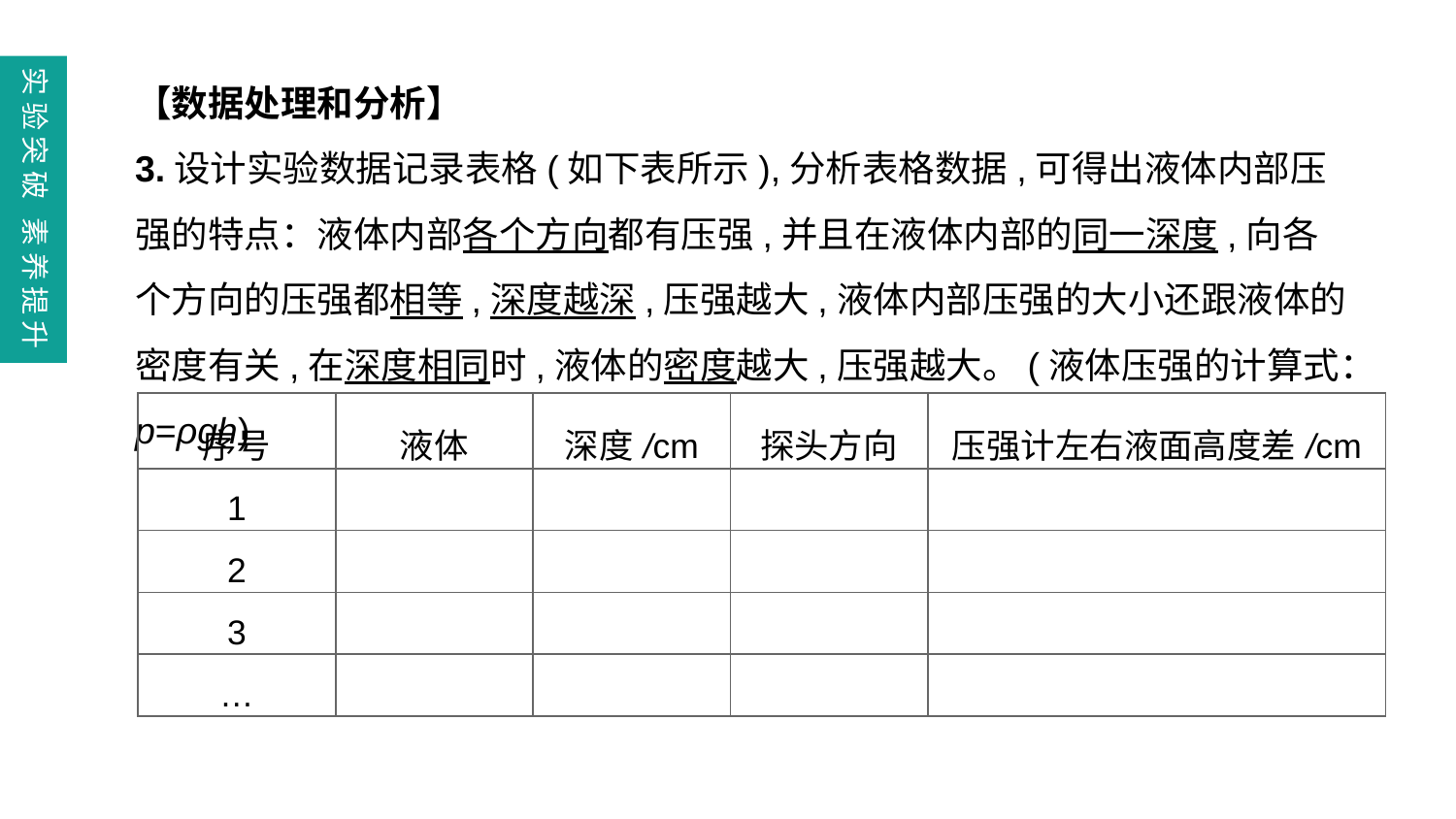

【数据处理和分析】
3.设计实验数据记录表格(如下表所示),分析表格数据,可得出液体内部压强的特点：液体内部各个方向都有压强,并且在液体内部的同一深度,向各个方向的压强都相等,深度越深,压强越大,液体内部压强的大小还跟液体的密度有关,在深度相同时,液体的密度越大,压强越大。(液体压强的计算式：p=ρgh)

实验突破 素养提升
| 序号 | 液体 | 深度/cm | 探头方向 | 压强计左右液面高度差/cm |
| --- | --- | --- | --- | --- |
| 1 |  |  |  |  |
| 2 |  |  |  |  |
| 3 |  |  |  |  |
| … |  |  |  |  |